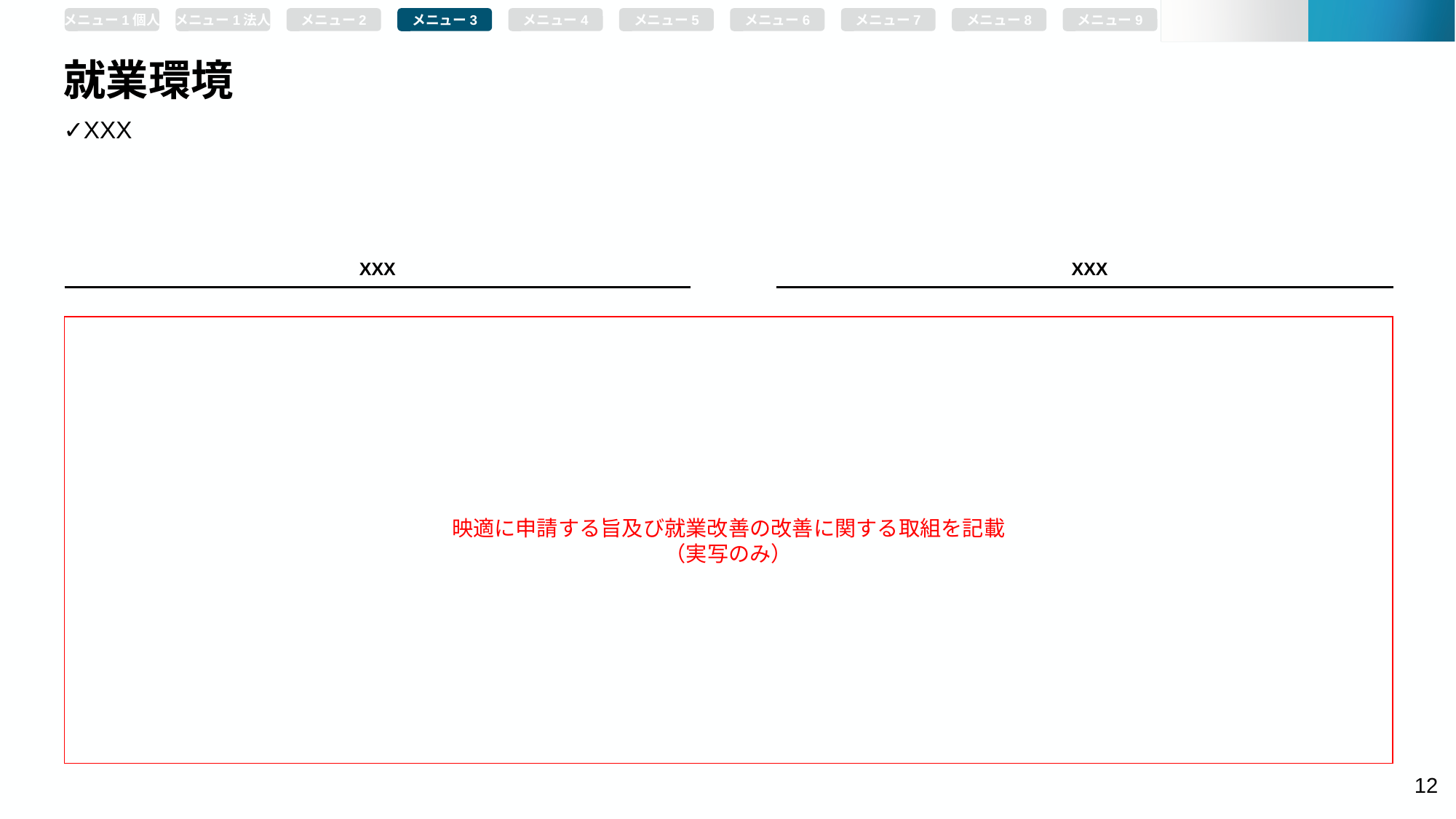

メニュー1個人
メニュー1法人
メニュー2
メニュー3
メニュー4
メニュー5
メニュー6
メニュー7
メニュー8
メニュー9
# 就業環境
✓XXX
XXX
XXX
映適に申請する旨及び就業改善の改善に関する取組を記載
（実写のみ）
12